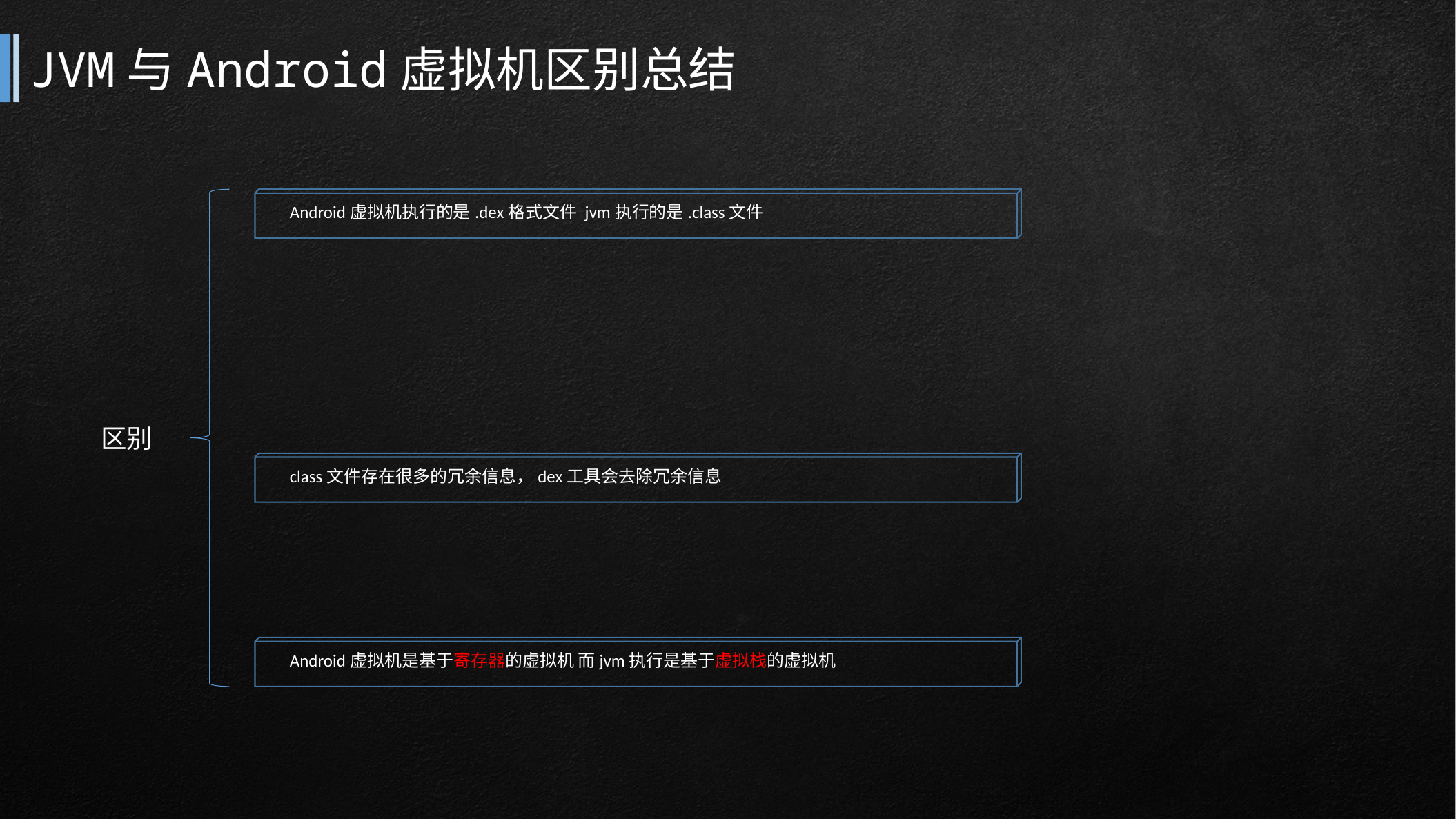

# JVM与Android虚拟机区别总结

Android虚拟机执行的是.dex格式文件 jvm执行的是.class文件
区别

class文件存在很多的冗余信息，dex工具会去除冗余信息

Android虚拟机是基于寄存器的虚拟机 而jvm执行是基于虚拟栈的虚拟机